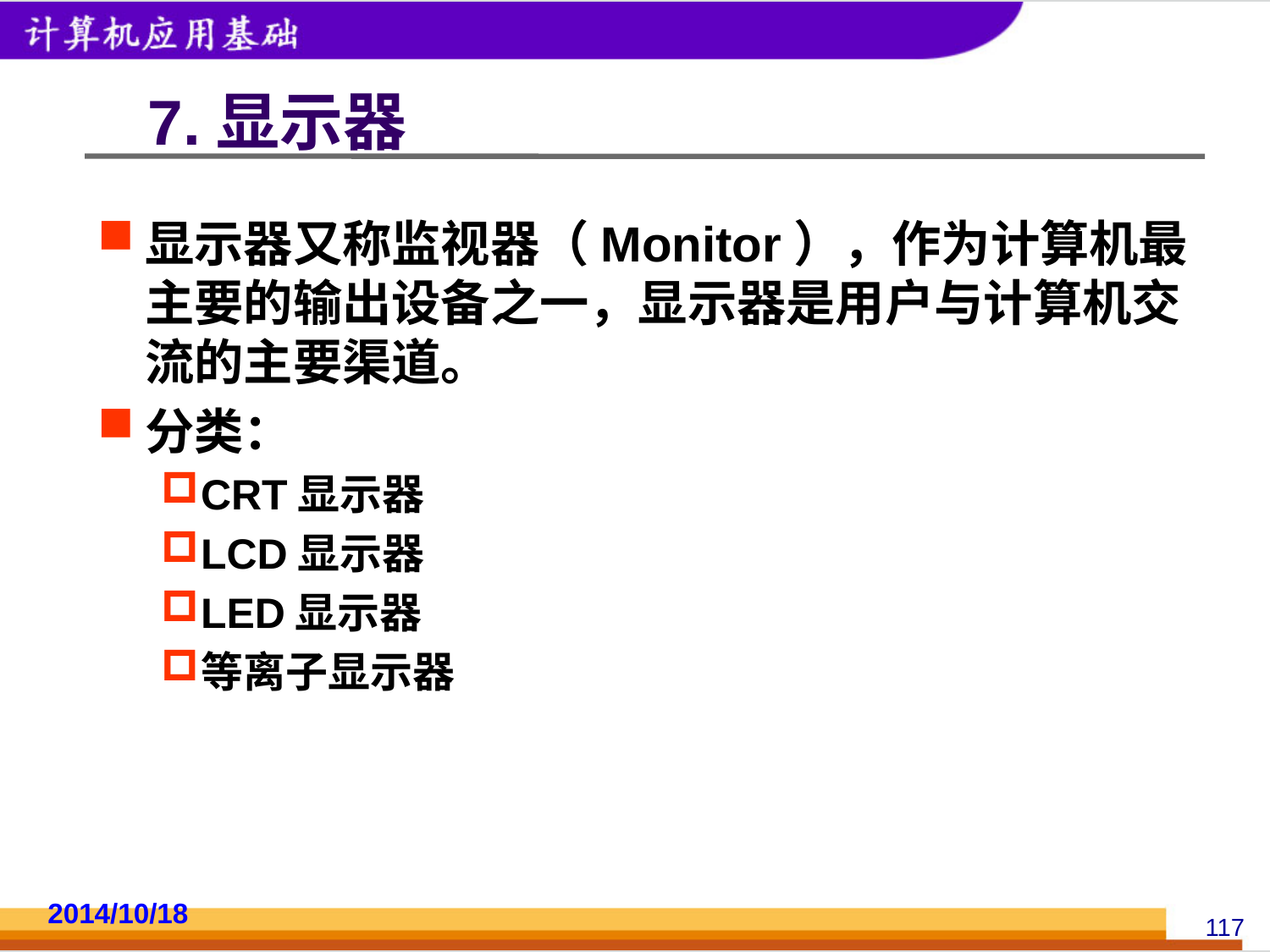

# 7.显示器
显示器又称监视器（Monitor），作为计算机最主要的输出设备之一，显示器是用户与计算机交流的主要渠道。
分类：
CRT显示器
LCD显示器
LED显示器
等离子显示器
2014/10/18